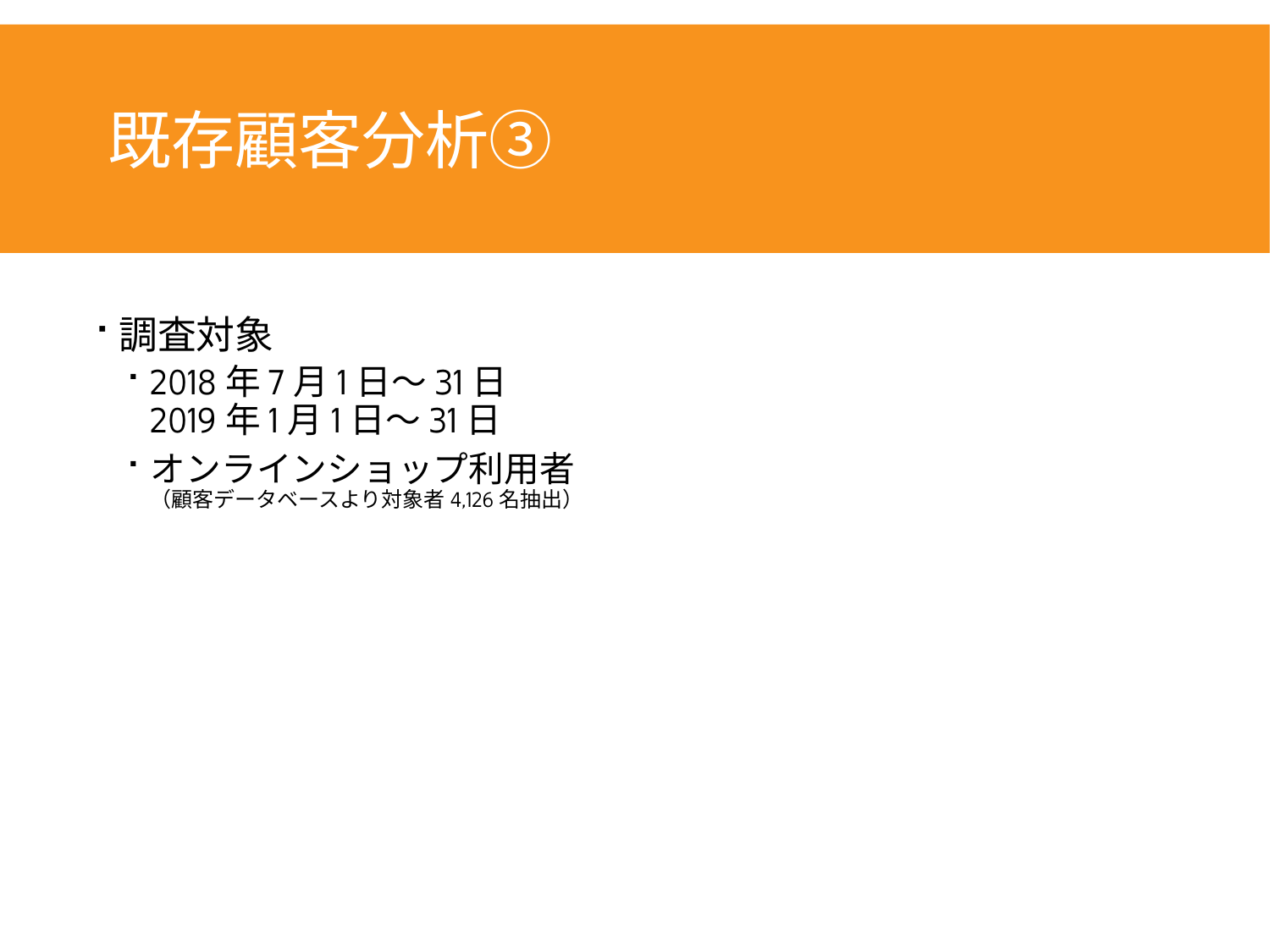

# 既存顧客分析③
調査対象
2018年7月1日～31日
2019年1月1日～31日
オンラインショップ利用者
（顧客データベースより対象者4,126名抽出）